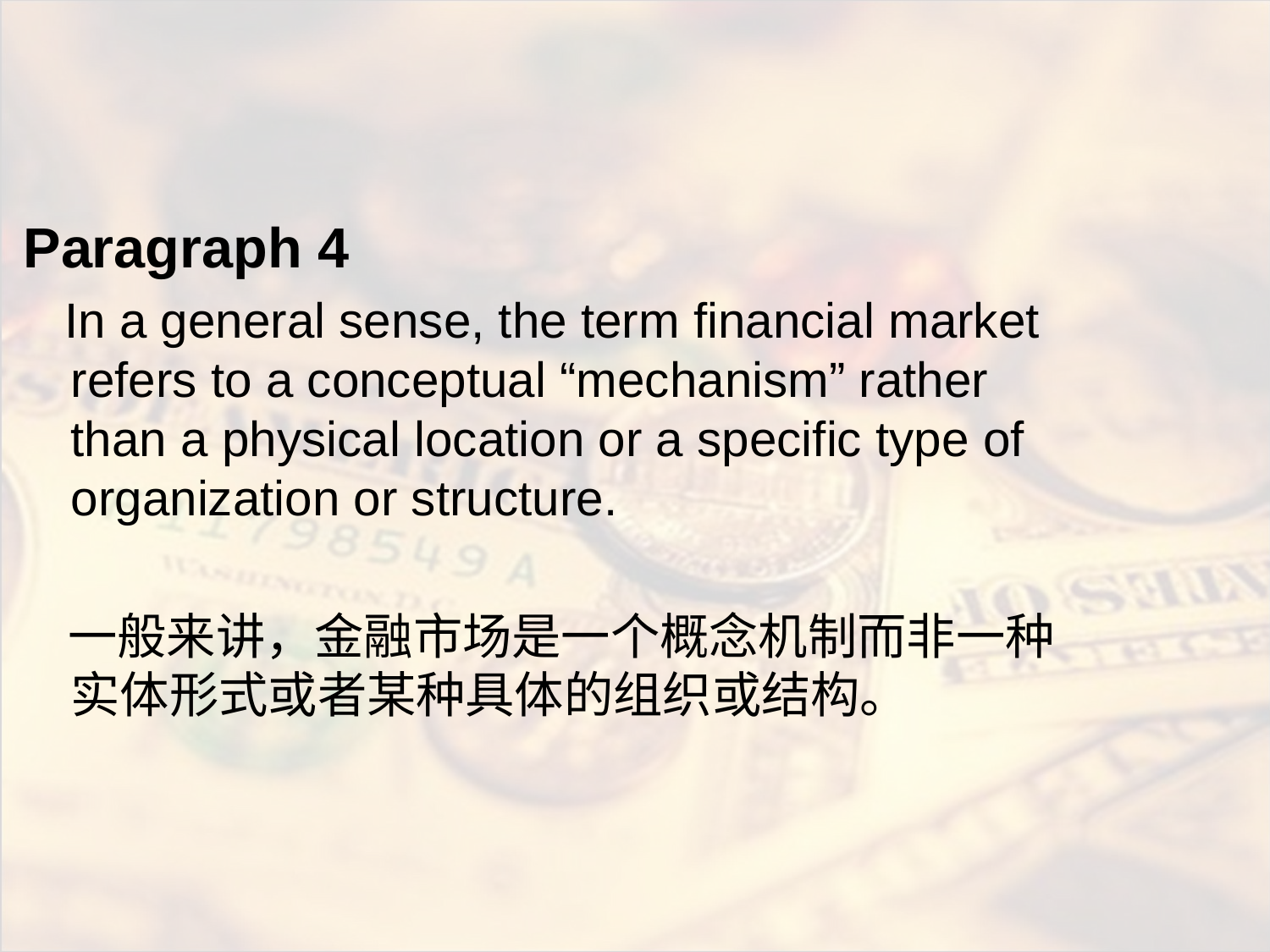

#

Paragraph 4
   In a general sense, the term financial market refers to a conceptual “mechanism” rather than a physical location or a specific type of organization or structure.

   一般来讲，金融市场是一个概念机制而非一种实体形式或者某种具体的组织或结构。